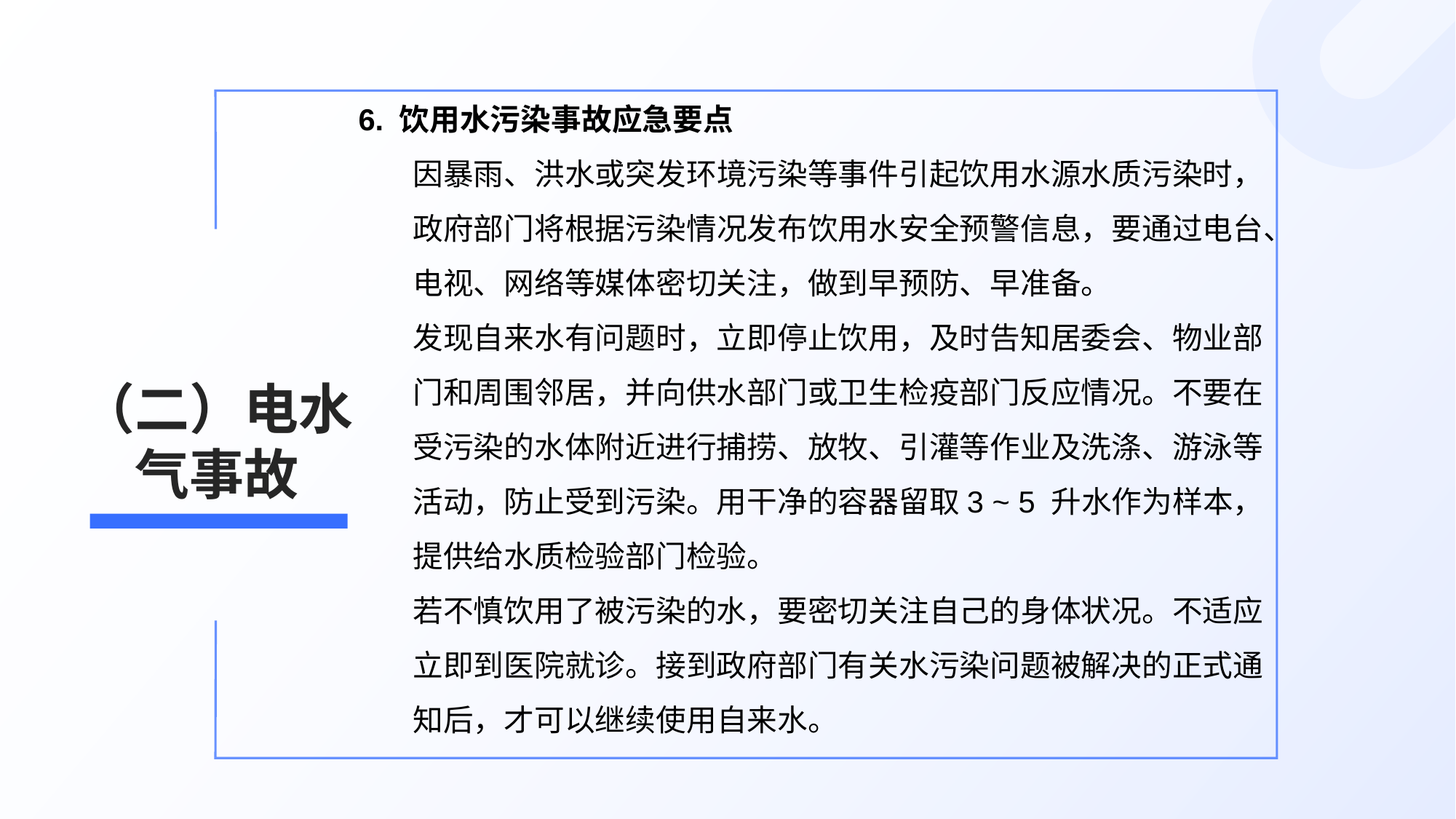

6. 饮用水污染事故应急要点
因暴雨、洪水或突发环境污染等事件引起饮用水源水质污染时，政府部门将根据污染情况发布饮用水安全预警信息，要通过电台、电视、网络等媒体密切关注，做到早预防、早准备。
发现自来水有问题时，立即停止饮用，及时告知居委会、物业部门和周围邻居，并向供水部门或卫生检疫部门反应情况。不要在受污染的水体附近进行捕捞、放牧、引灌等作业及洗涤、游泳等活动，防止受到污染。用干净的容器留取3 ~ 5 升水作为样本，提供给水质检验部门检验。
若不慎饮用了被污染的水，要密切关注自己的身体状况。不适应立即到医院就诊。接到政府部门有关水污染问题被解决的正式通知后，才可以继续使用自来水。
# （二）电水气事故